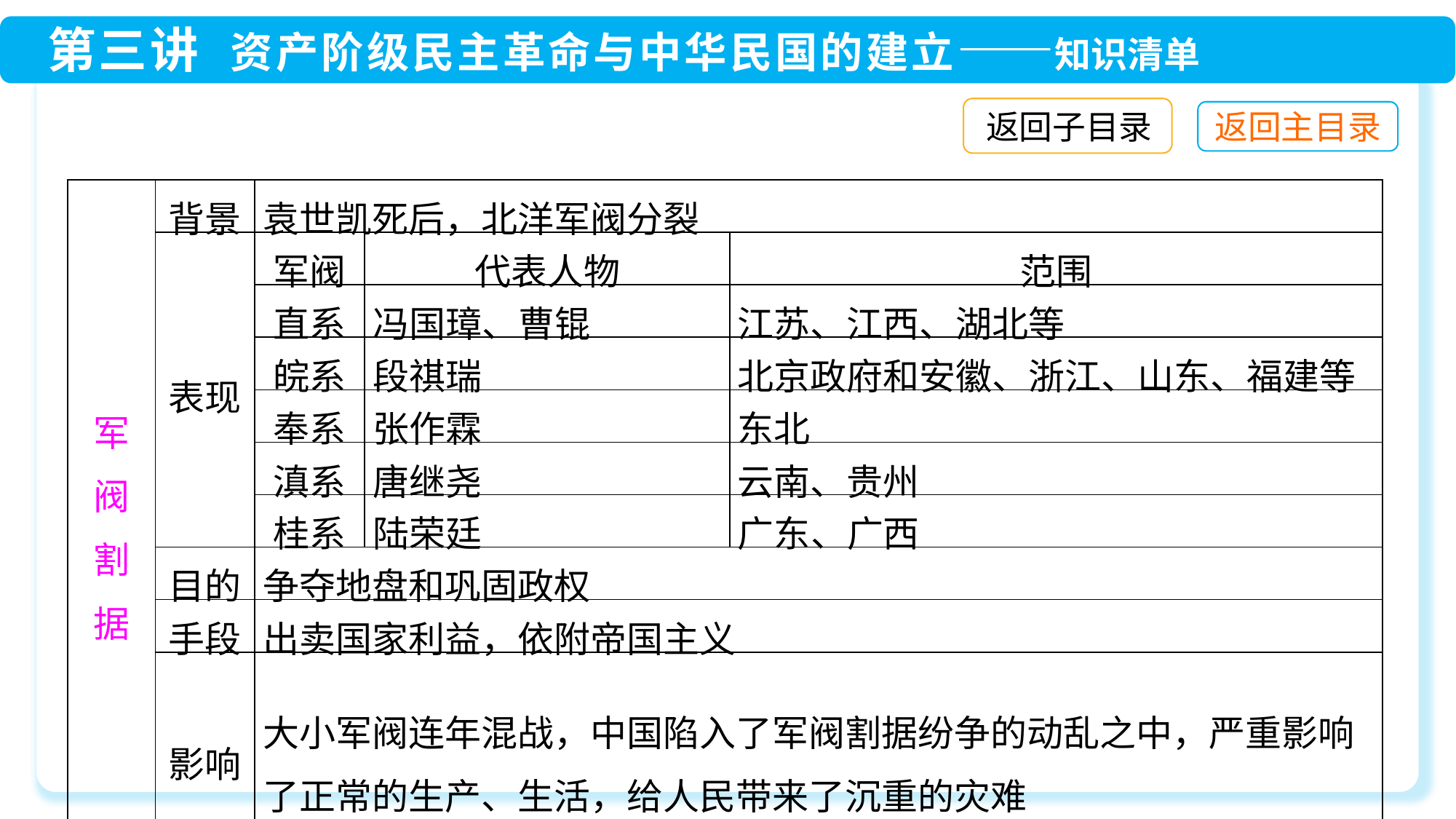

返回子目录
| 军 阀 割 据 | 背景 | 袁世凯死后，北洋军阀分裂 |  |  |
| --- | --- | --- | --- | --- |
|  | 表现 | 军阀 | 代表人物 | 范围 |
|  |  | 直系 | 冯国璋、曹锟 | 江苏、江西、湖北等 |
|  |  | 皖系 | 段祺瑞 | 北京政府和安徽、浙江、山东、福建等 |
|  |  | 奉系 | 张作霖 | 东北 |
|  |  | 滇系 | 唐继尧 | 云南、贵州 |
|  |  | 桂系 | 陆荣廷 | 广东、广西 |
|  | 目的 | 争夺地盘和巩固政权 |  |  |
|  | 手段 | 出卖国家利益，依附帝国主义 |  |  |
|  | 影响 | 大小军阀连年混战，中国陷入了军阀割据纷争的动乱之中，严重影响了正常的生产、生活，给人民带来了沉重的灾难 |  |  |